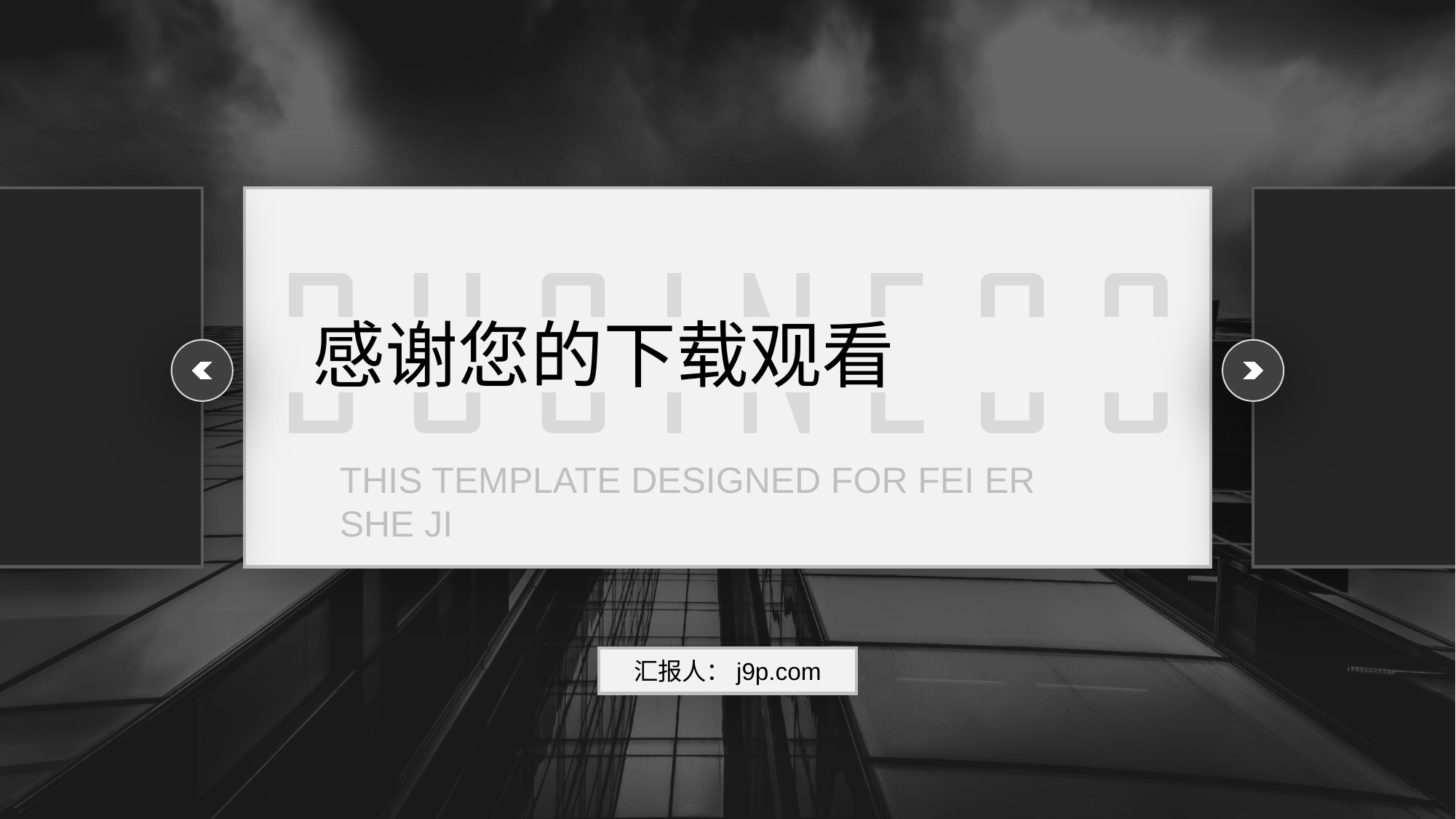

感谢您的下载观看

THIS TEMPLATE DESIGNED FOR FEI ER SHE JI

汇报人：j9p.com